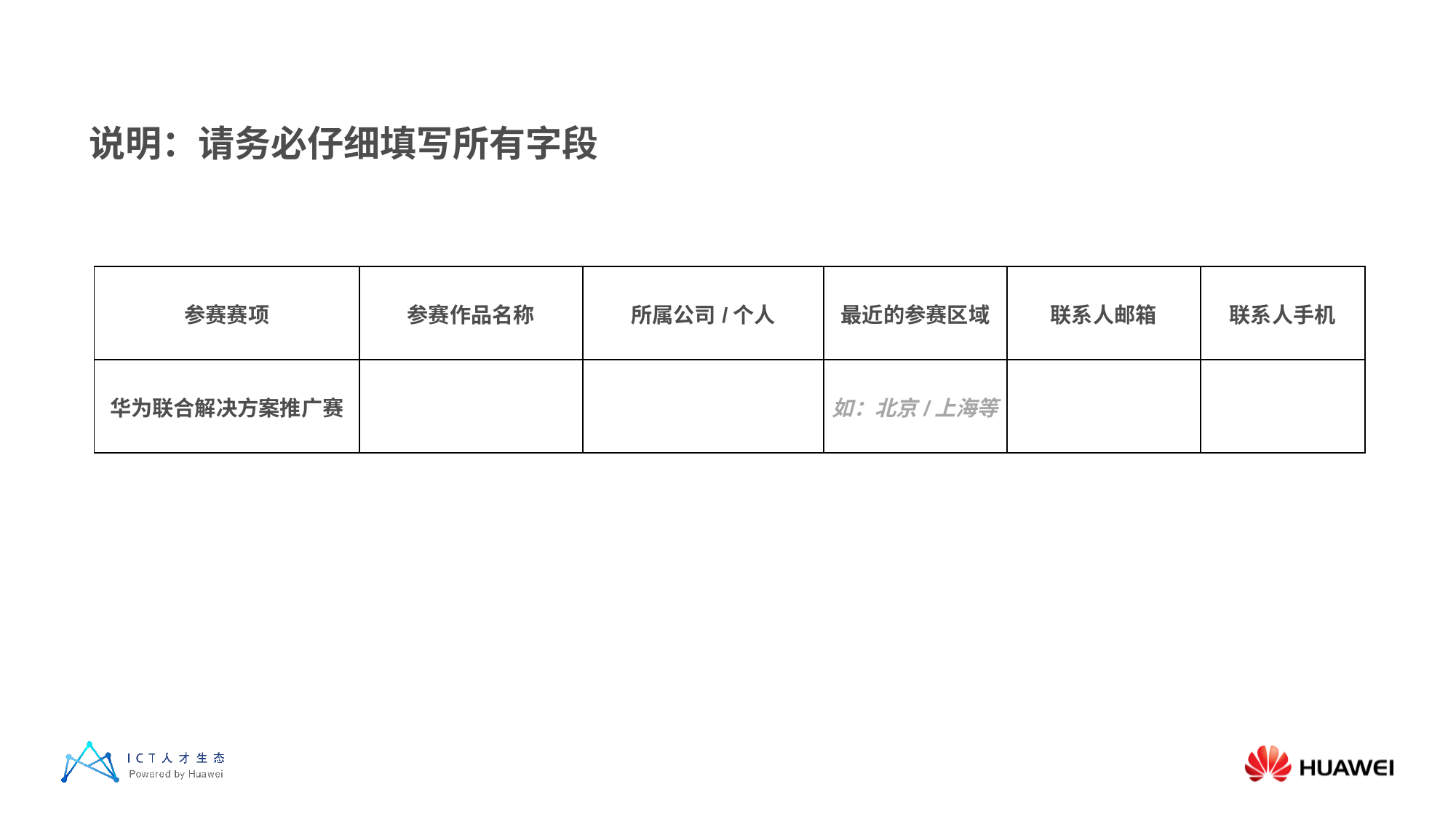

说明：请务必仔细填写所有字段
| 参赛赛项 | 参赛作品名称 | 所属公司/个人 | 最近的参赛区域 | 联系人邮箱 | 联系人手机 |
| --- | --- | --- | --- | --- | --- |
| 华为联合解决方案推广赛 |  |  | 如：北京/上海等 |  |  |